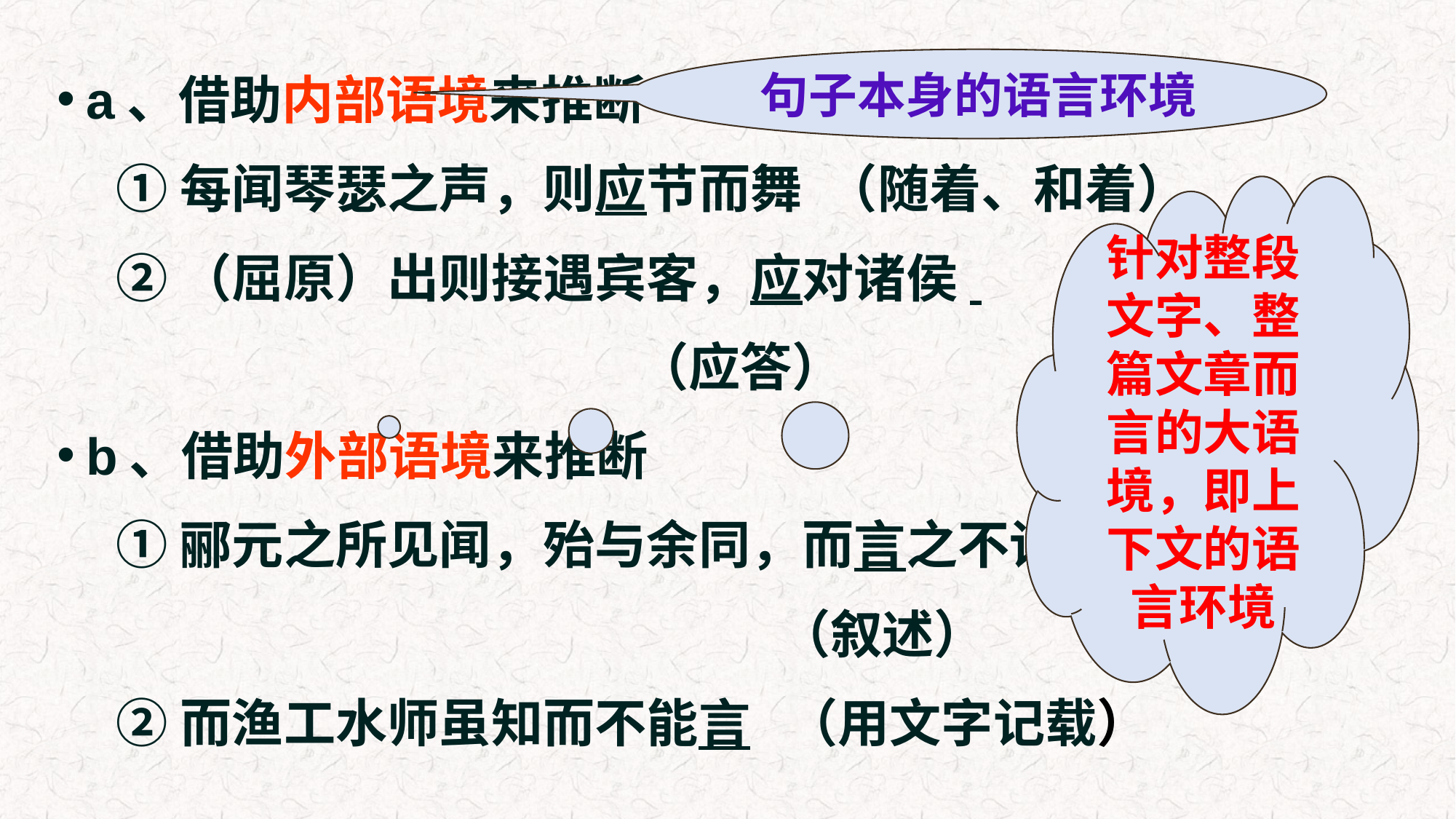

a、借助内部语境来推断
     ①每闻琴瑟之声，则应节而舞  （随着、和着）
     ②（屈原）出则接遇宾客，应对诸侯
                                                （应答）
b、借助外部语境来推断
     ①郦元之所见闻，殆与余同，而言之不详
                                                            （叙述）
     ②而渔工水师虽知而不能言   （用文字记载）

句子本身的语言环境
针对整段文字、整篇文章而言的大语境，即上下文的语言环境